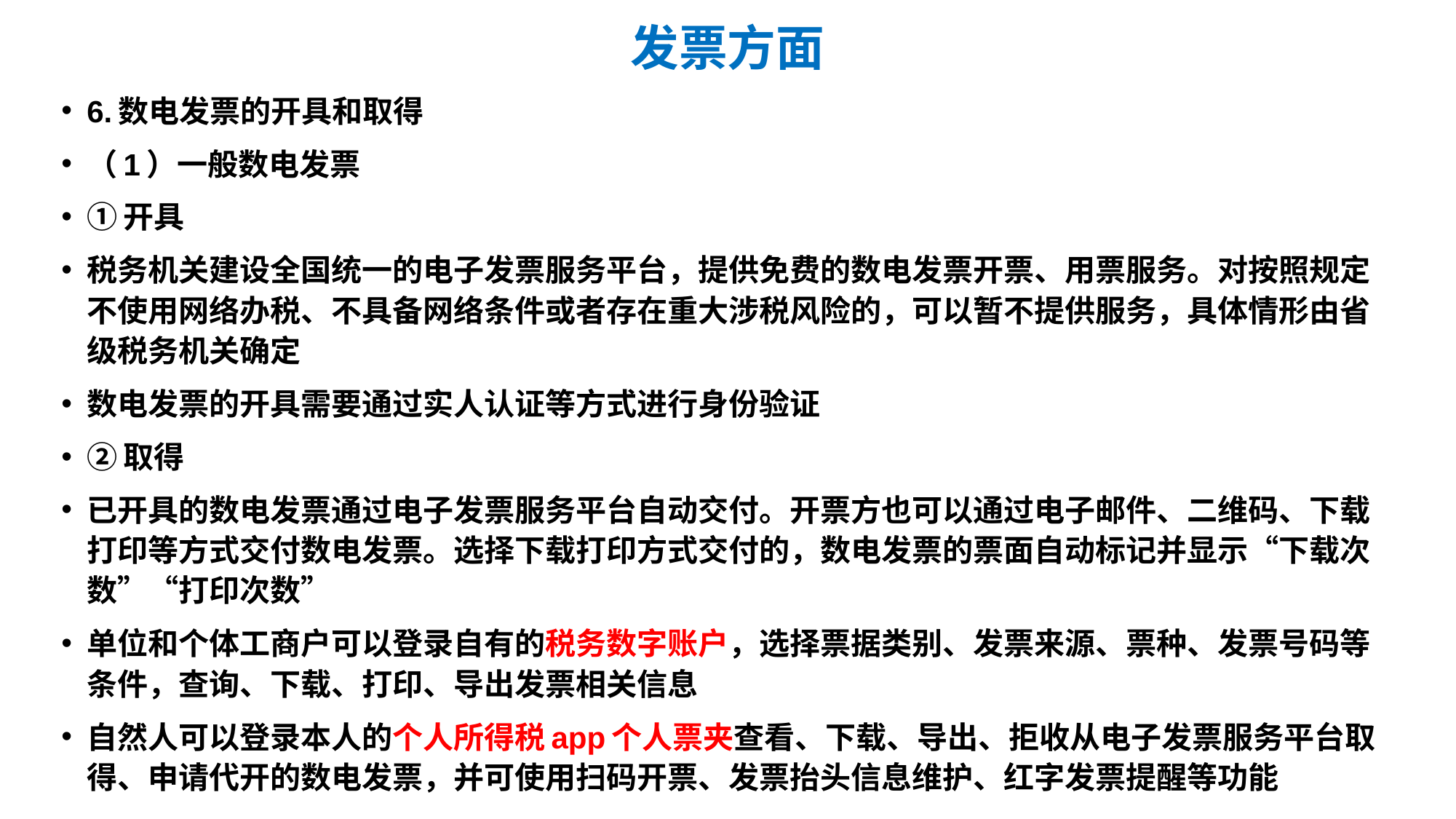

# 发票方面
6.数电发票的开具和取得
（1）一般数电发票
①开具
税务机关建设全国统一的电子发票服务平台，提供免费的数电发票开票、用票服务。对按照规定不使用网络办税、不具备网络条件或者存在重大涉税风险的，可以暂不提供服务，具体情形由省级税务机关确定
数电发票的开具需要通过实人认证等方式进行身份验证
②取得
已开具的数电发票通过电子发票服务平台自动交付。开票方也可以通过电子邮件、二维码、下载打印等方式交付数电发票。选择下载打印方式交付的，数电发票的票面自动标记并显示“下载次数”“打印次数”
单位和个体工商户可以登录自有的税务数字账户，选择票据类别、发票来源、票种、发票号码等条件，查询、下载、打印、导出发票相关信息
自然人可以登录本人的个人所得税app个人票夹查看、下载、导出、拒收从电子发票服务平台取得、申请代开的数电发票，并可使用扫码开票、发票抬头信息维护、红字发票提醒等功能